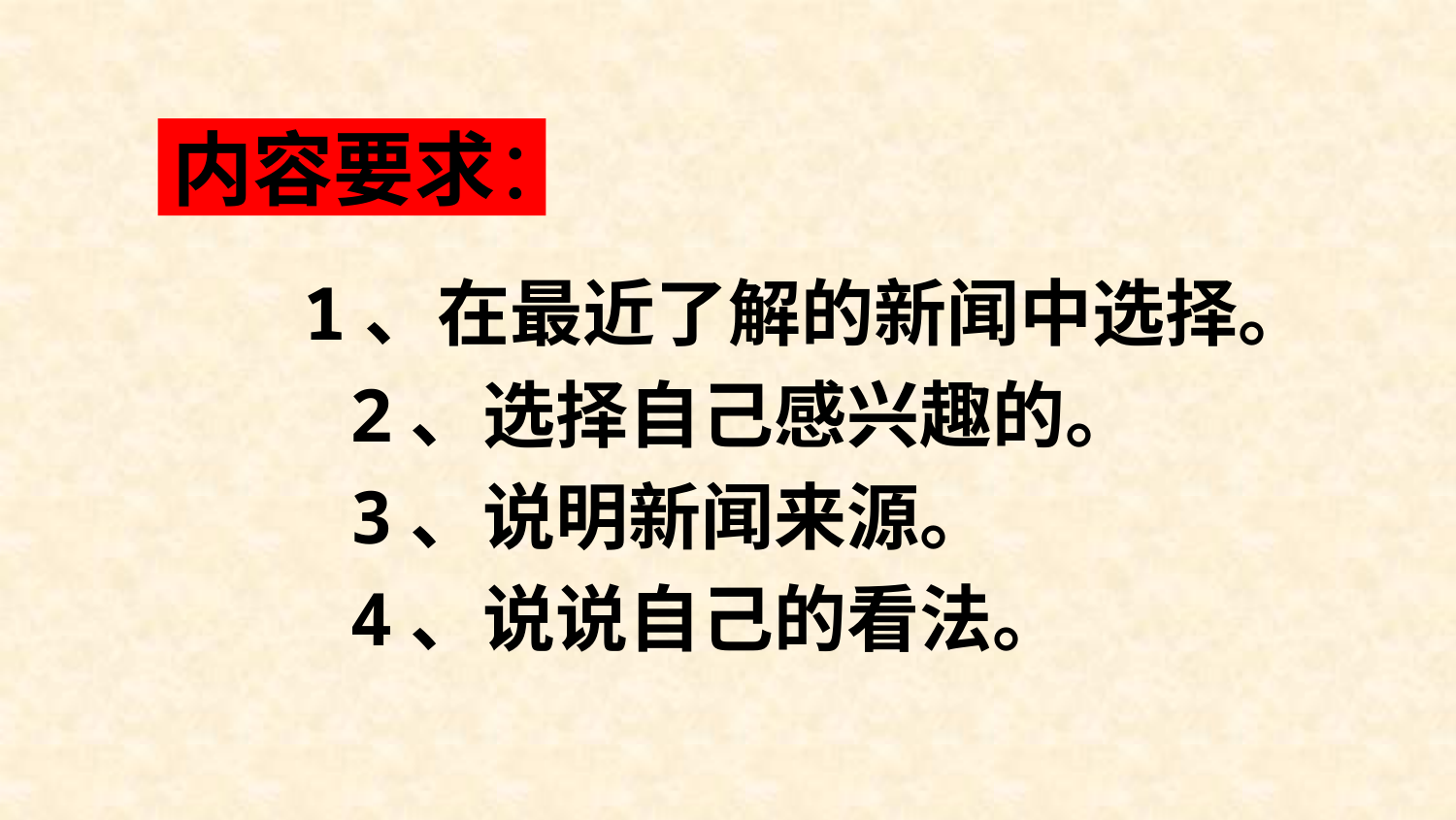

# 内容要求：
            1、在最近了解的新闻中选择。
      2、选择自己感兴趣的。
      3、说明新闻来源。
      4、说说自己的看法。